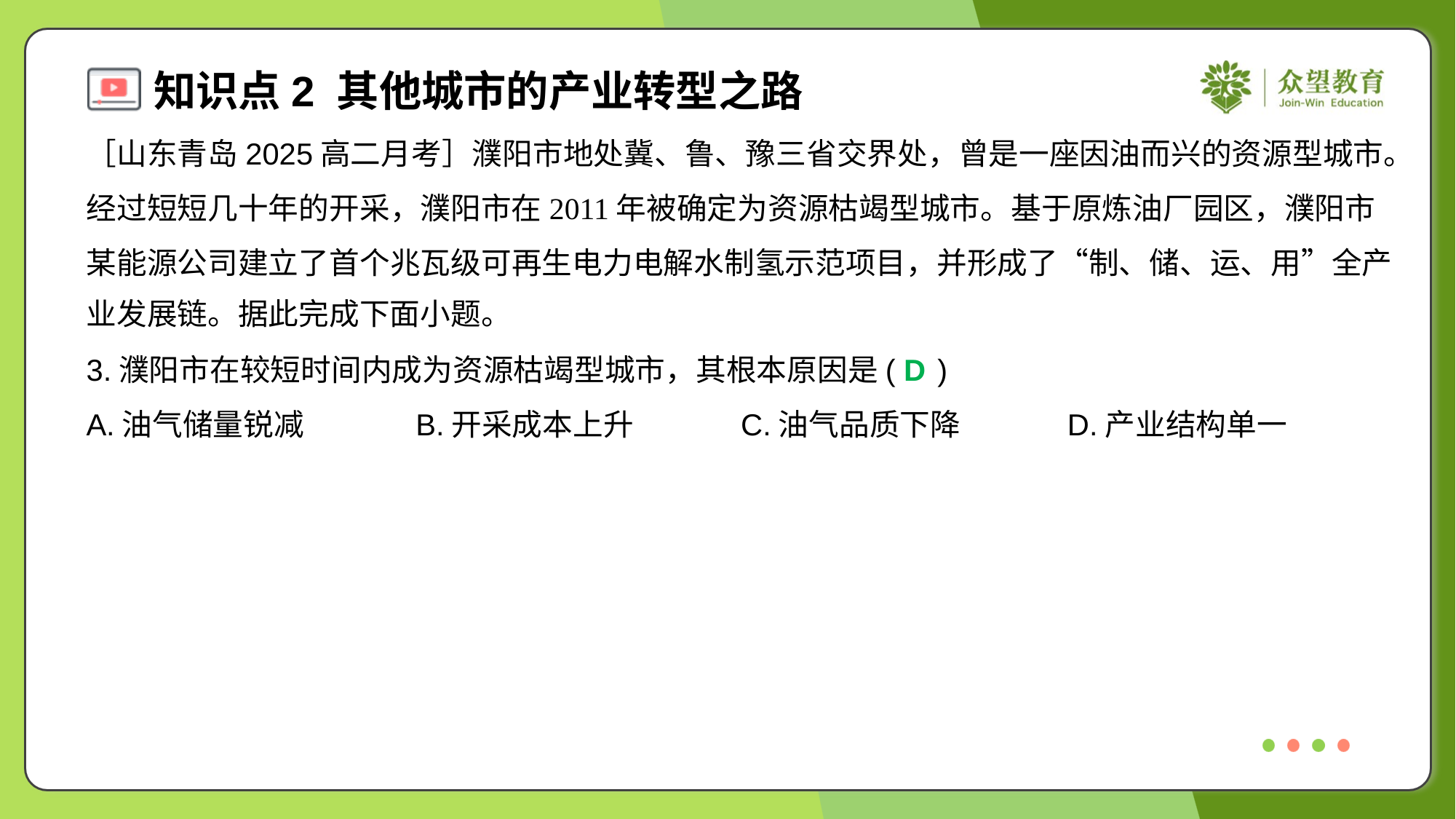

［山东青岛2025高二月考］濮阳市地处冀、鲁、豫三省交界处，曾是一座因油而兴的资源型城市。
经过短短几十年的开采，濮阳市在2011年被确定为资源枯竭型城市。基于原炼油厂园区，濮阳市
某能源公司建立了首个兆瓦级可再生电力电解水制氢示范项目，并形成了“制、储、运、用”全产
业发展链。据此完成下面小题。
3.濮阳市在较短时间内成为资源枯竭型城市，其根本原因是(     )
D
A.油气储量锐减	B.开采成本上升	C.油气品质下降	D.产业结构单一